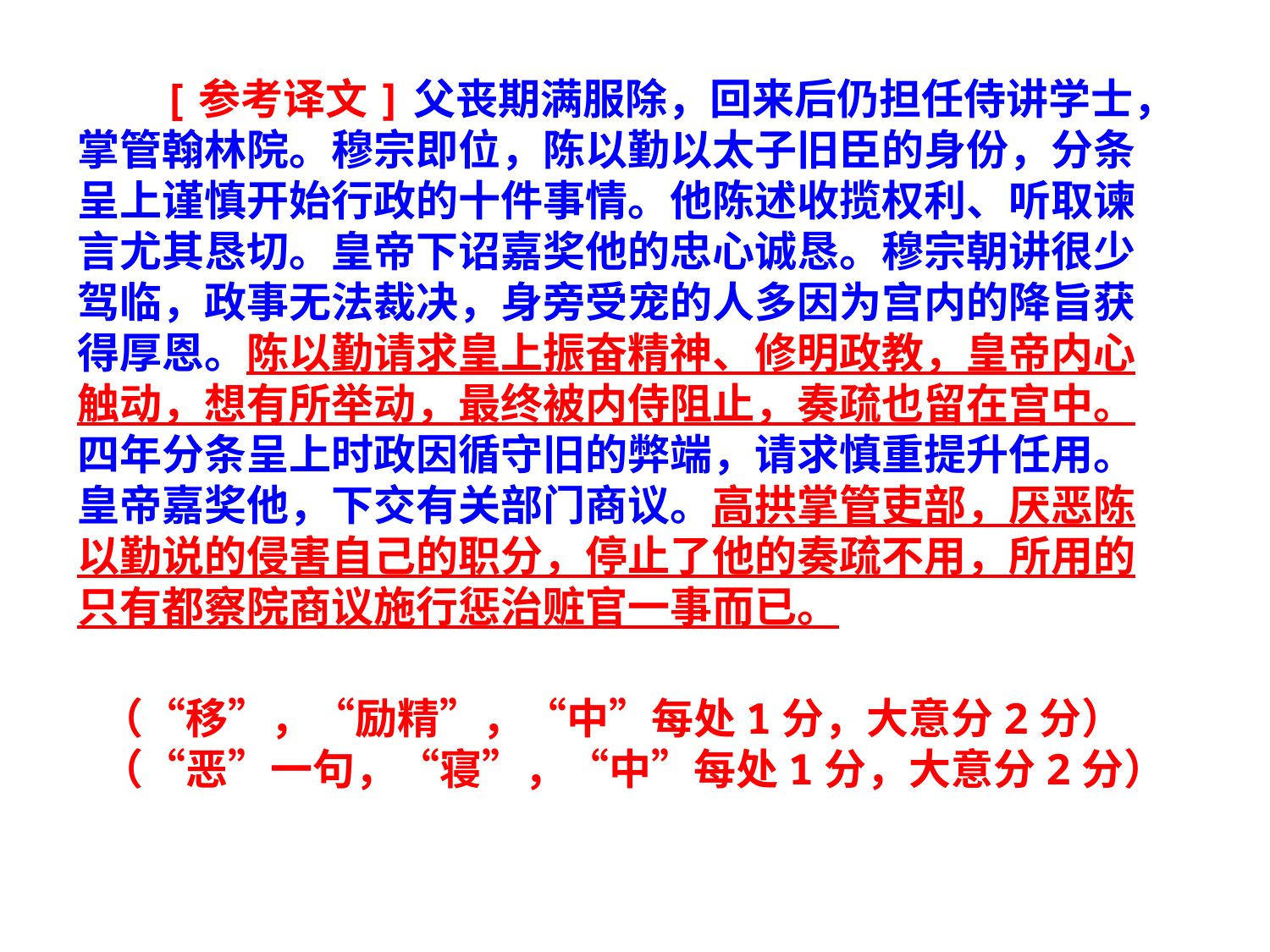

[参考译文]父丧期满服除，回来后仍担任侍讲学士，掌管翰林院。穆宗即位，陈以勤以太子旧臣的身份，分条呈上谨慎开始行政的十件事情。他陈述收揽权利、听取谏言尤其恳切。皇帝下诏嘉奖他的忠心诚恳。穆宗朝讲很少驾临，政事无法裁决，身旁受宠的人多因为宫内的降旨获得厚恩。陈以勤请求皇上振奋精神、修明政教，皇帝内心触动，想有所举动，最终被内侍阻止，奏疏也留在宫中。四年分条呈上时政因循守旧的弊端，请求慎重提升任用。皇帝嘉奖他，下交有关部门商议。高拱掌管吏部，厌恶陈以勤说的侵害自己的职分，停止了他的奏疏不用，所用的只有都察院商议施行惩治赃官一事而已。
（“移”，“励精”，“中”每处1分，大意分2分）
（“恶”一句，“寝”，“中”每处1分，大意分2分）